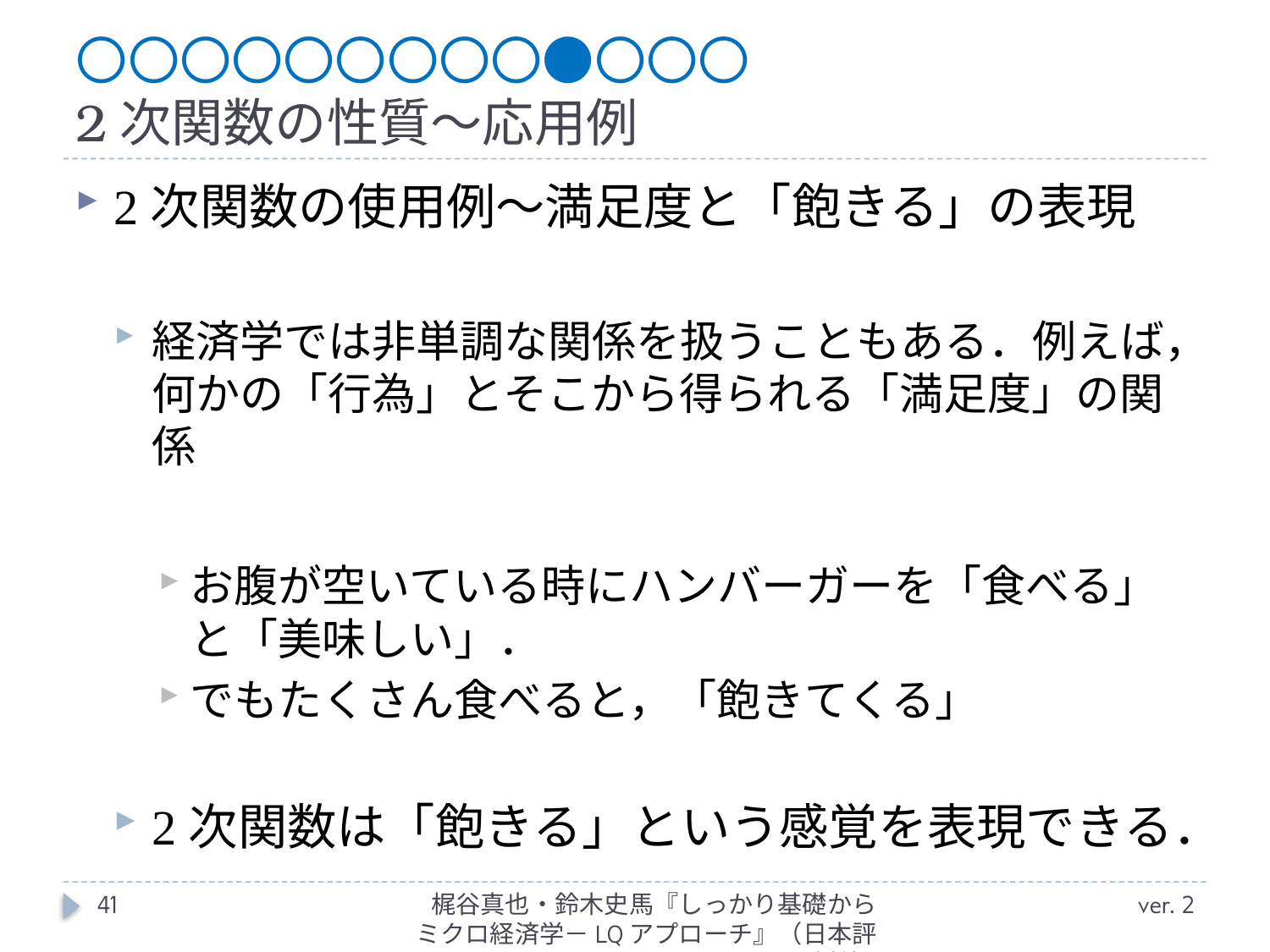

# 〇〇〇〇〇〇〇〇〇●〇〇〇 2次関数の性質～応用例
2次関数の使用例～満足度と「飽きる」の表現

経済学では非単調な関係を扱うこともある．例えば，何かの「行為」とそこから得られる「満足度」の関係

お腹が空いている時にハンバーガーを「食べる」と「美味しい」．
でもたくさん食べると，「飽きてくる」

2次関数は「飽きる」という感覚を表現できる．
41
梶谷真也・鈴木史馬『しっかり基礎からミクロ経済学－LQアプローチ』（日本評論社）
ver. 2